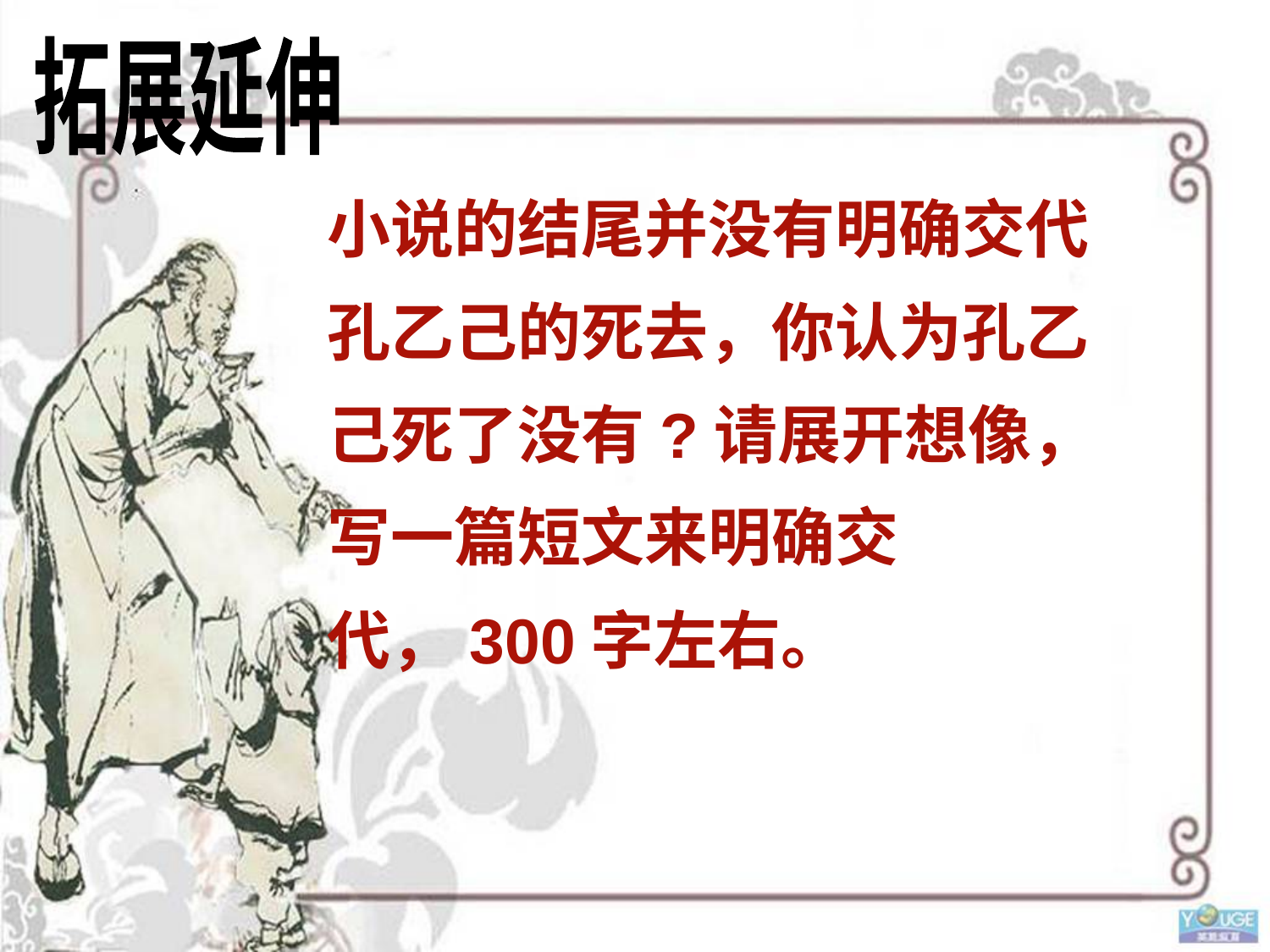

拓展延伸
小说的结尾并没有明确交代孔乙己的死去，你认为孔乙己死了没有?请展开想像，写一篇短文来明确交代，300字左右。